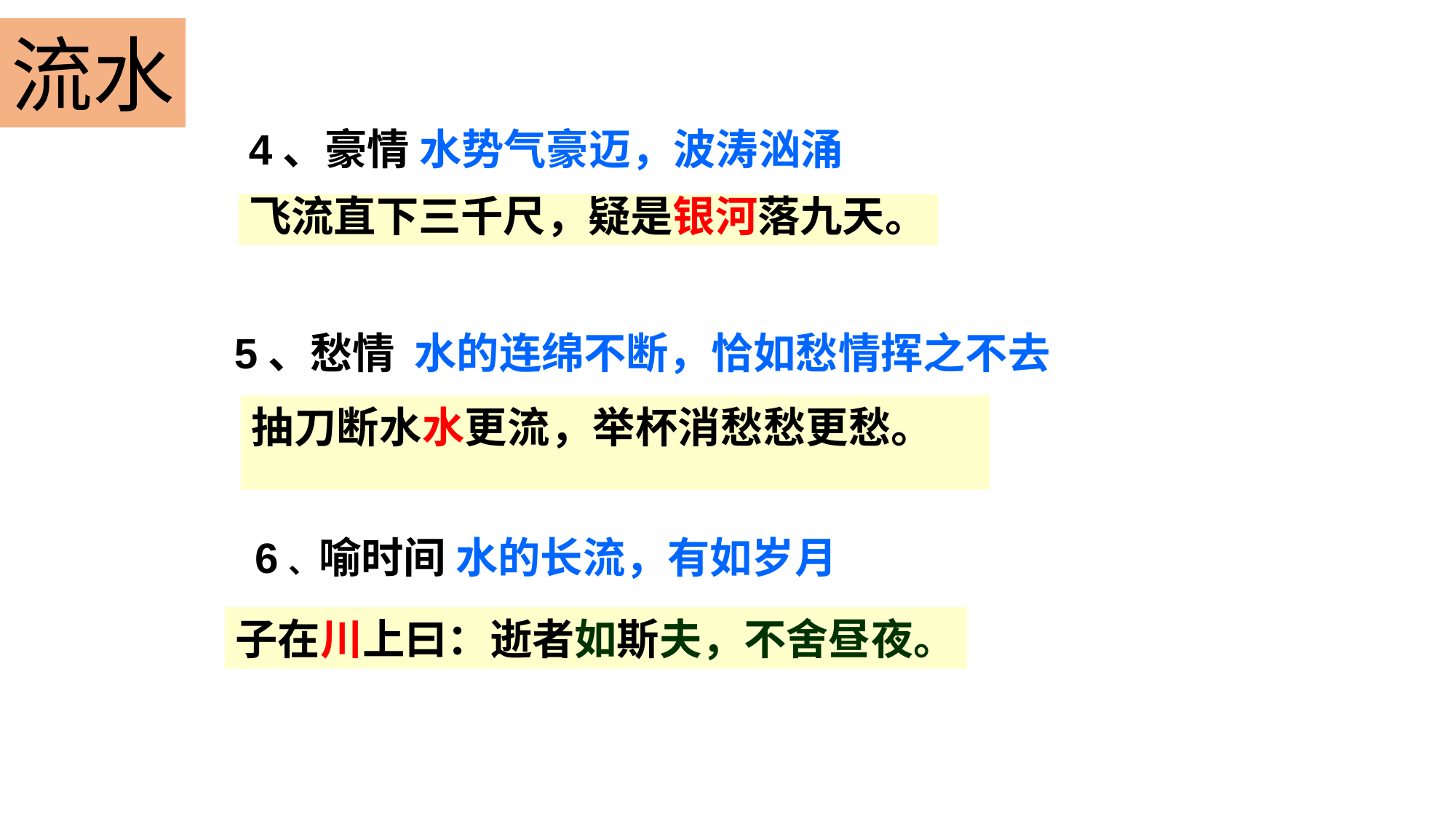

流水
4、豪情 水势气豪迈，波涛汹涌
飞流直下三千尺，疑是银河落九天。
5、愁情  水的连绵不断，恰如愁情挥之不去
抽刀断水水更流，举杯消愁愁更愁。
6、喻时间 水的长流，有如岁月
子在川上曰：逝者如斯夫，不舍昼夜。